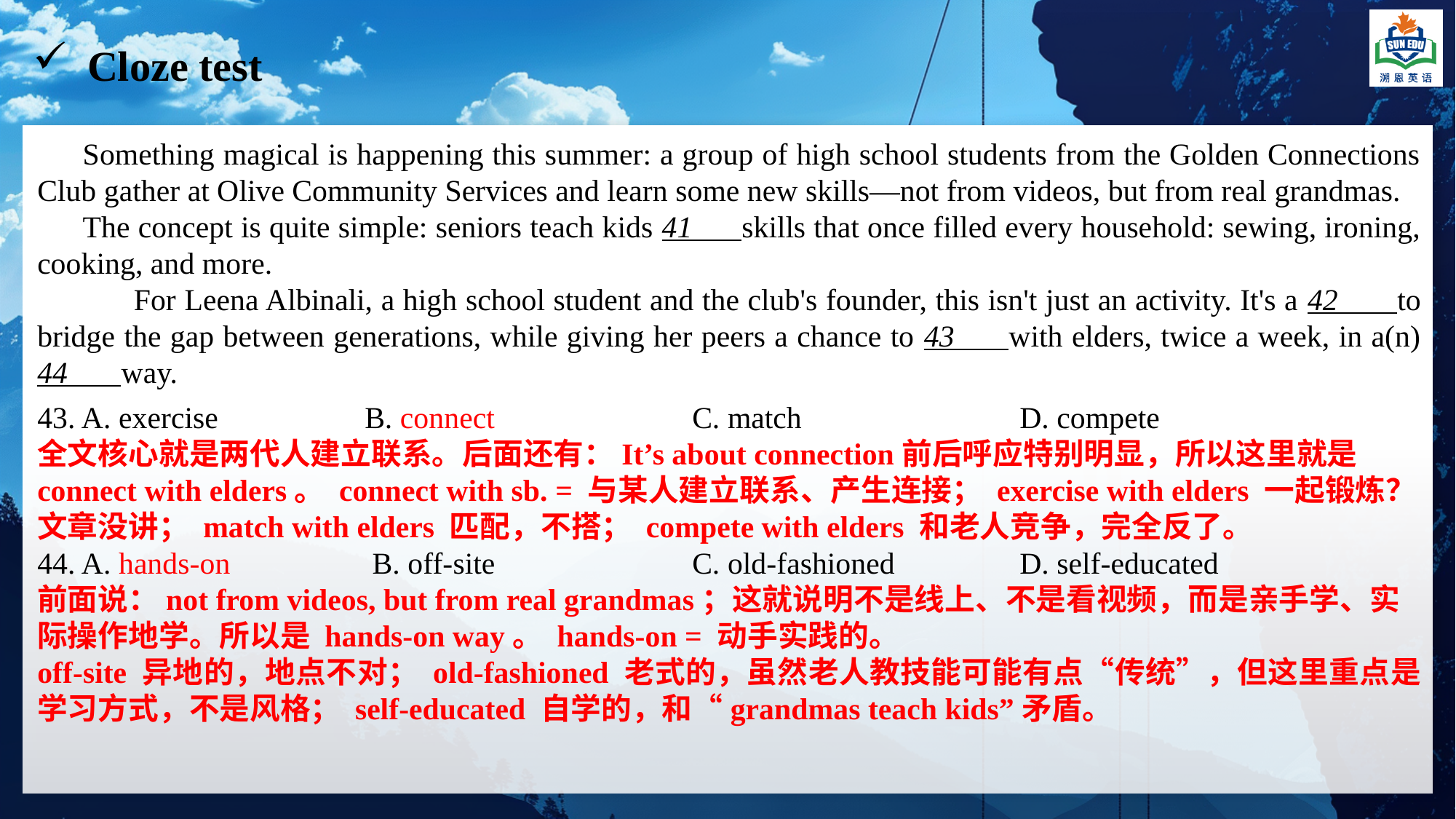

Cloze test
Something magical is happening this summer: a group of high school students from the Golden Connections Club gather at Olive Community Services and learn some new skills—not from videos, but from real grandmas.
The concept is quite simple: seniors teach kids 41      skills that once filled every household: sewing, ironing, cooking, and more.
      For Leena Albinali, a high school student and the club's founder, this isn't just an activity. It's a 42       to bridge the gap between generations, while giving her peers a chance to 43      with elders, twice a week, in a(n) 44       way.
43. A. exercise 		B. connect 		C. match	 	D. compete
全文核心就是两代人建立联系。后面还有：It’s about connection前后呼应特别明显，所以这里就是 connect with elders。 connect with sb. = 与某人建立联系、产生连接； exercise with elders 一起锻炼？文章没讲； match with elders 匹配，不搭； compete with elders 和老人竞争，完全反了。
44. A. hands-on		 B. off-site 		C. old-fashioned 		D. self-educated
前面说：not from videos, but from real grandmas；这就说明不是线上、不是看视频，而是亲手学、实际操作地学。所以是 hands-on way。 hands-on = 动手实践的。
off-site 异地的，地点不对； old-fashioned 老式的，虽然老人教技能可能有点“传统”，但这里重点是学习方式，不是风格； self-educated 自学的，和“grandmas teach kids”矛盾。